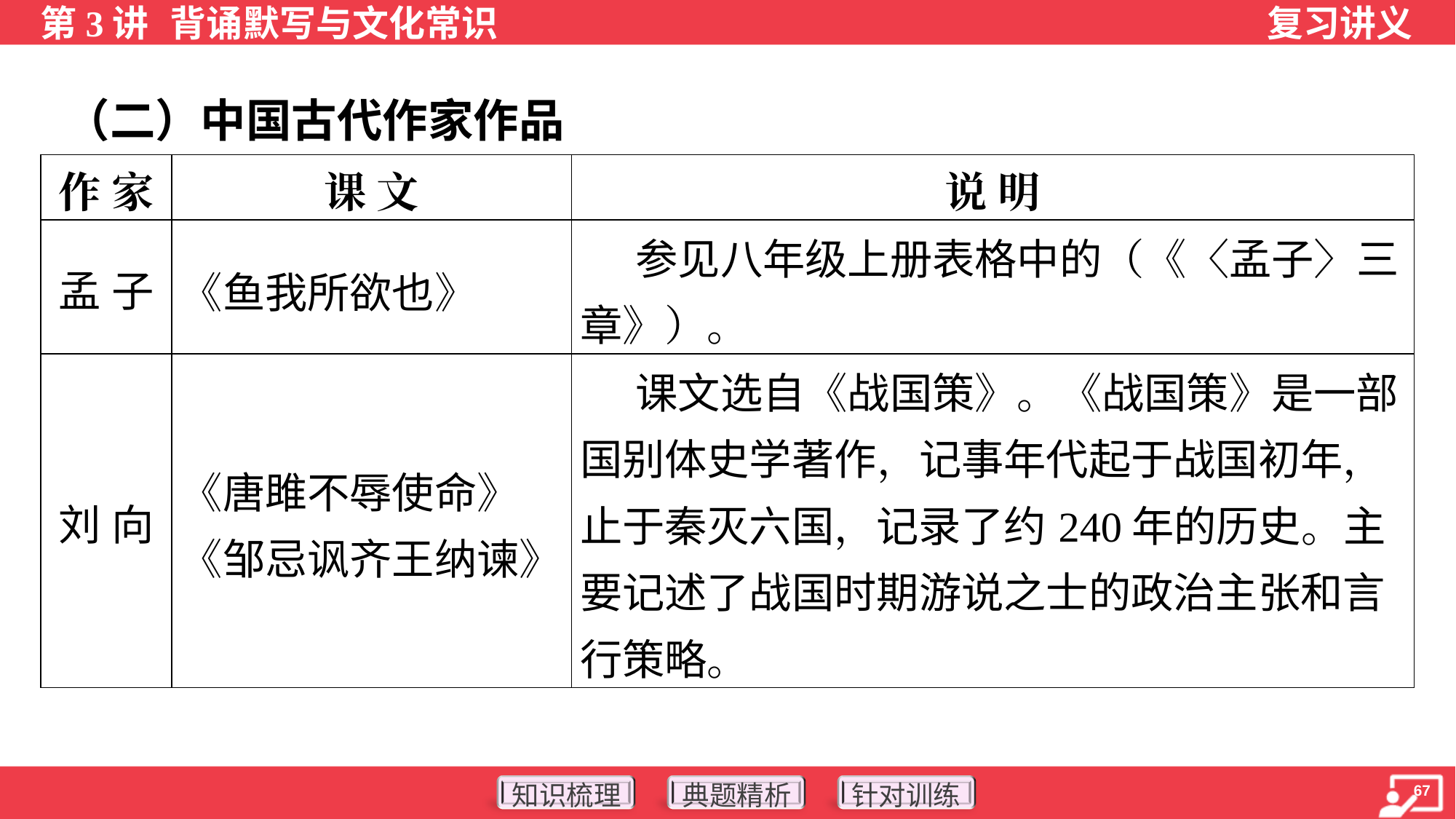

（二）中国古代作家作品
| 作 家 | 课 文 | 说 明 |
| --- | --- | --- |
| 孟 子 | 《鱼我所欲也》 | 参见八年级上册表格中的（《〈孟子〉三章》）。 |
| 刘 向 | 《唐雎不辱使命》《邹忌讽齐王纳谏》 | 课文选自《战国策》。《战国策》是一部国别体史学著作，记事年代起于战国初年，止于秦灭六国，记录了约240年的历史。主要记述了战国时期游说之士的政治主张和言行策略。 |